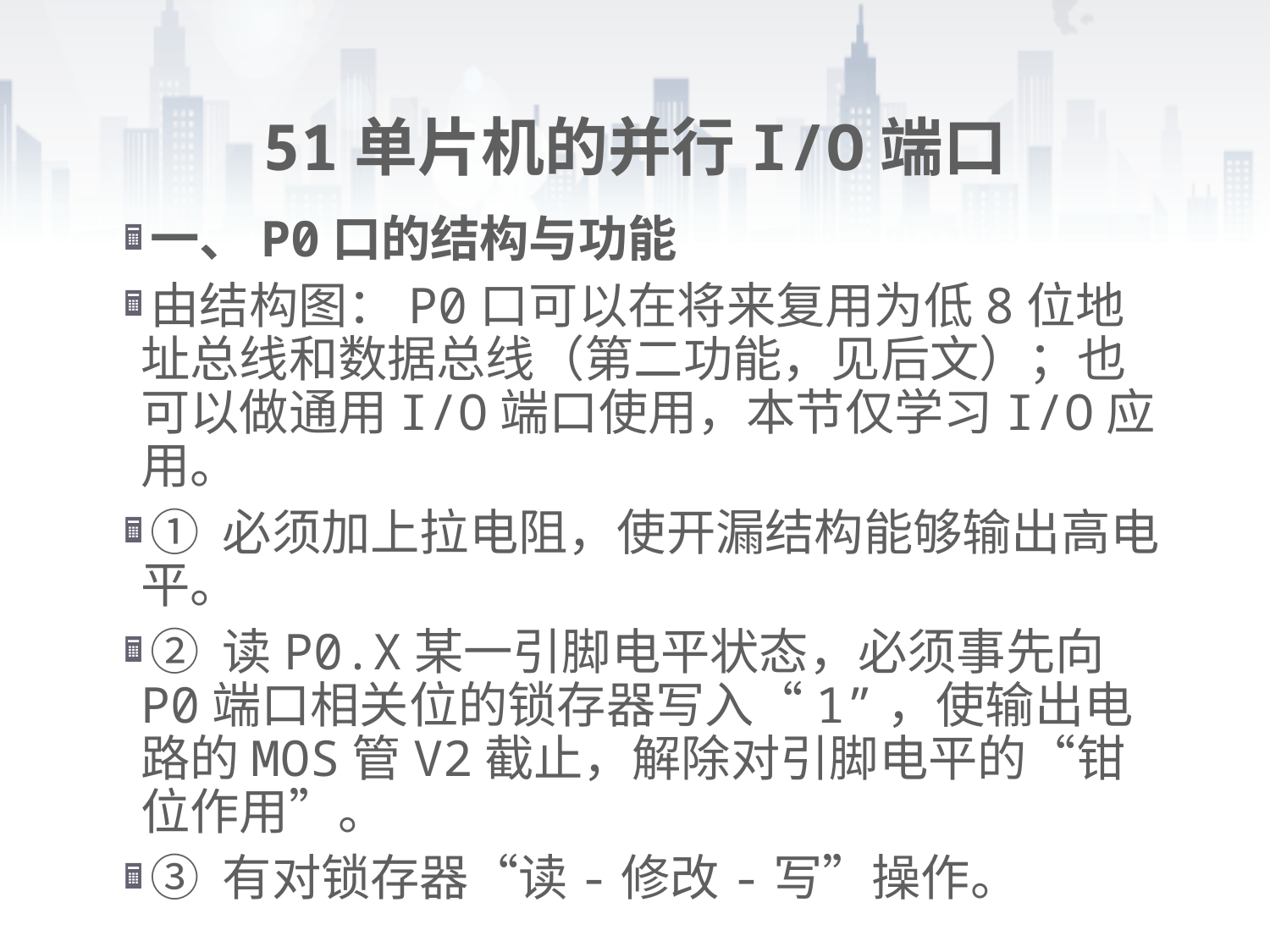

# 51单片机的并行I/O端口
一、P0口的结构与功能
由结构图：P0口可以在将来复用为低8位地址总线和数据总线（第二功能，见后文）；也可以做通用I/O端口使用，本节仅学习I/O应用。
① 必须加上拉电阻，使开漏结构能够输出高电平。
② 读P0.X某一引脚电平状态，必须事先向P0端口相关位的锁存器写入“1”，使输出电路的MOS管V2截止，解除对引脚电平的“钳位作用”。
③ 有对锁存器“读-修改-写”操作。